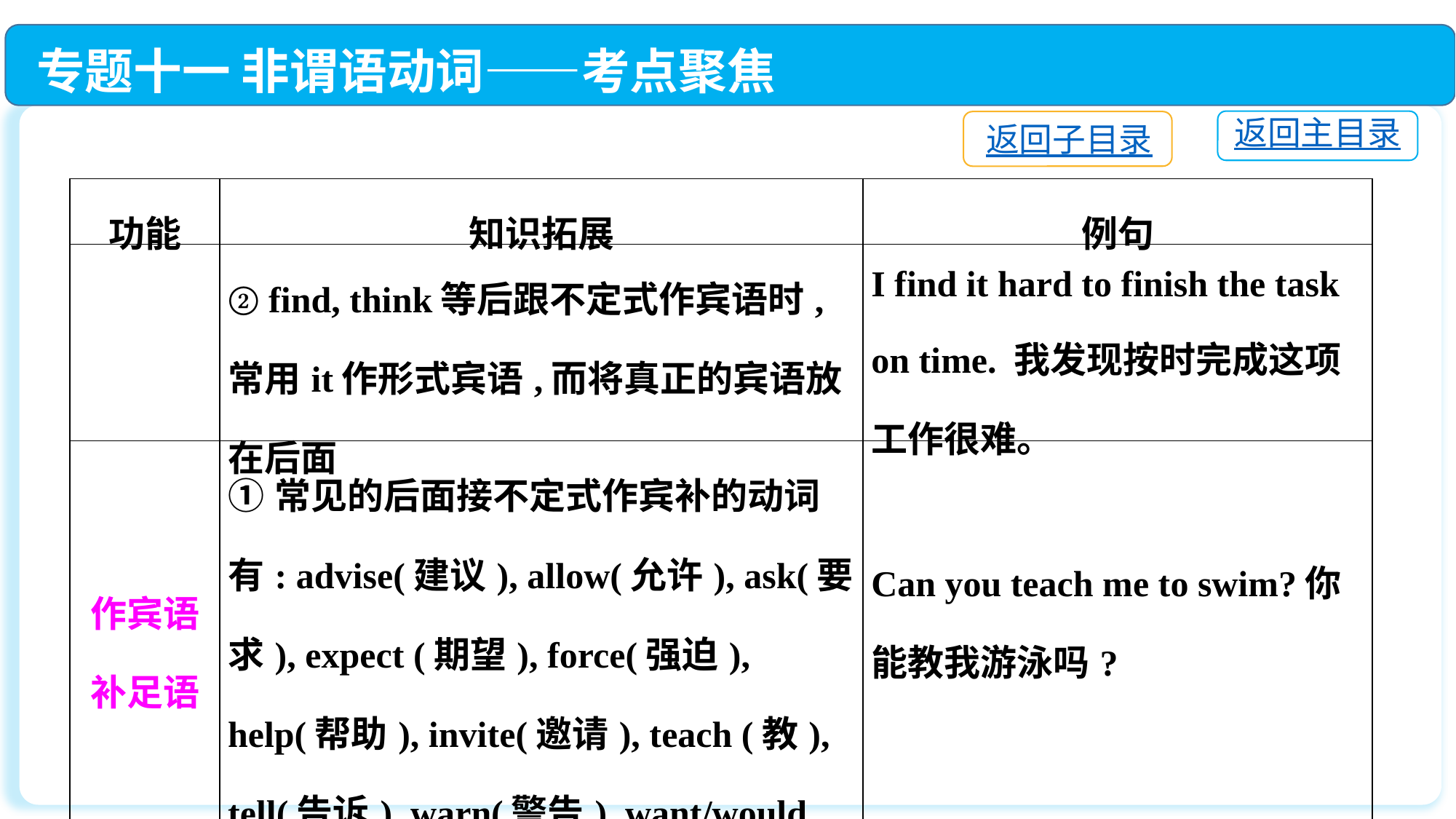

专题十一 非谓语动词——考点聚焦

返回主目录

返回子目录
| 功能 | 知识拓展 | 例句 |
| --- | --- | --- |
|  | ② find, think等后跟不定式作宾语时,常用it作形式宾语,而将真正的宾语放在后面 | I find it hard to finish the task on time. 我发现按时完成这项工作很难。 |
| 作宾语补足语 | ①常见的后面接不定式作宾补的动词有: advise(建议), allow(允许), ask(要求), expect (期望), force(强迫), help(帮助), invite(邀请), teach (教), tell(告诉), warn(警告), want/would like(想要) | Can you teach me to swim?你能教我游泳吗? |